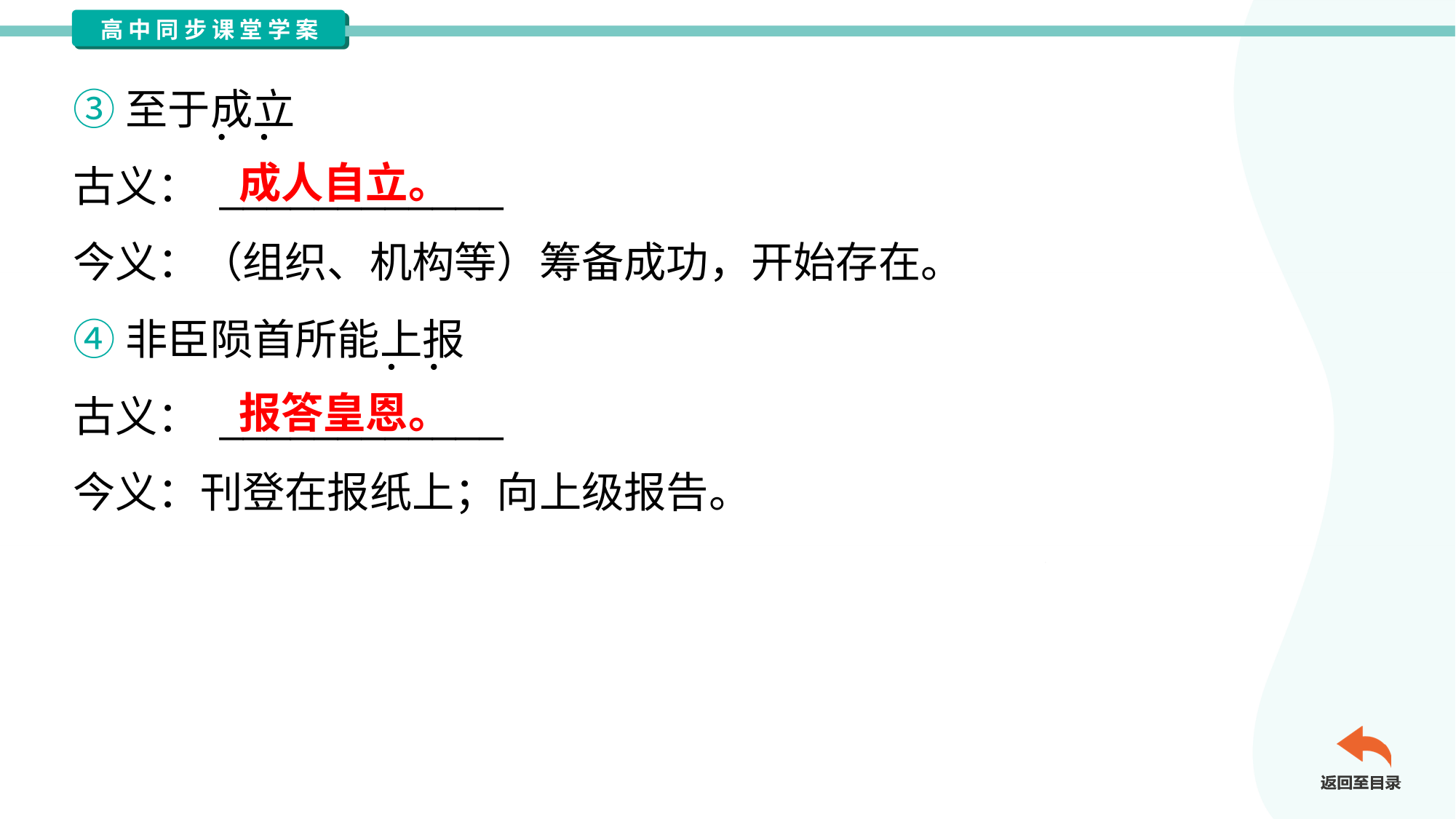

③至于成立
古义： ____________
今义：（组织、机构等）筹备成功，开始存在。
成人自立。

④非臣陨首所能上报
古义： ____________
今义：刊登在报纸上；向上级报告。
报答皇恩。